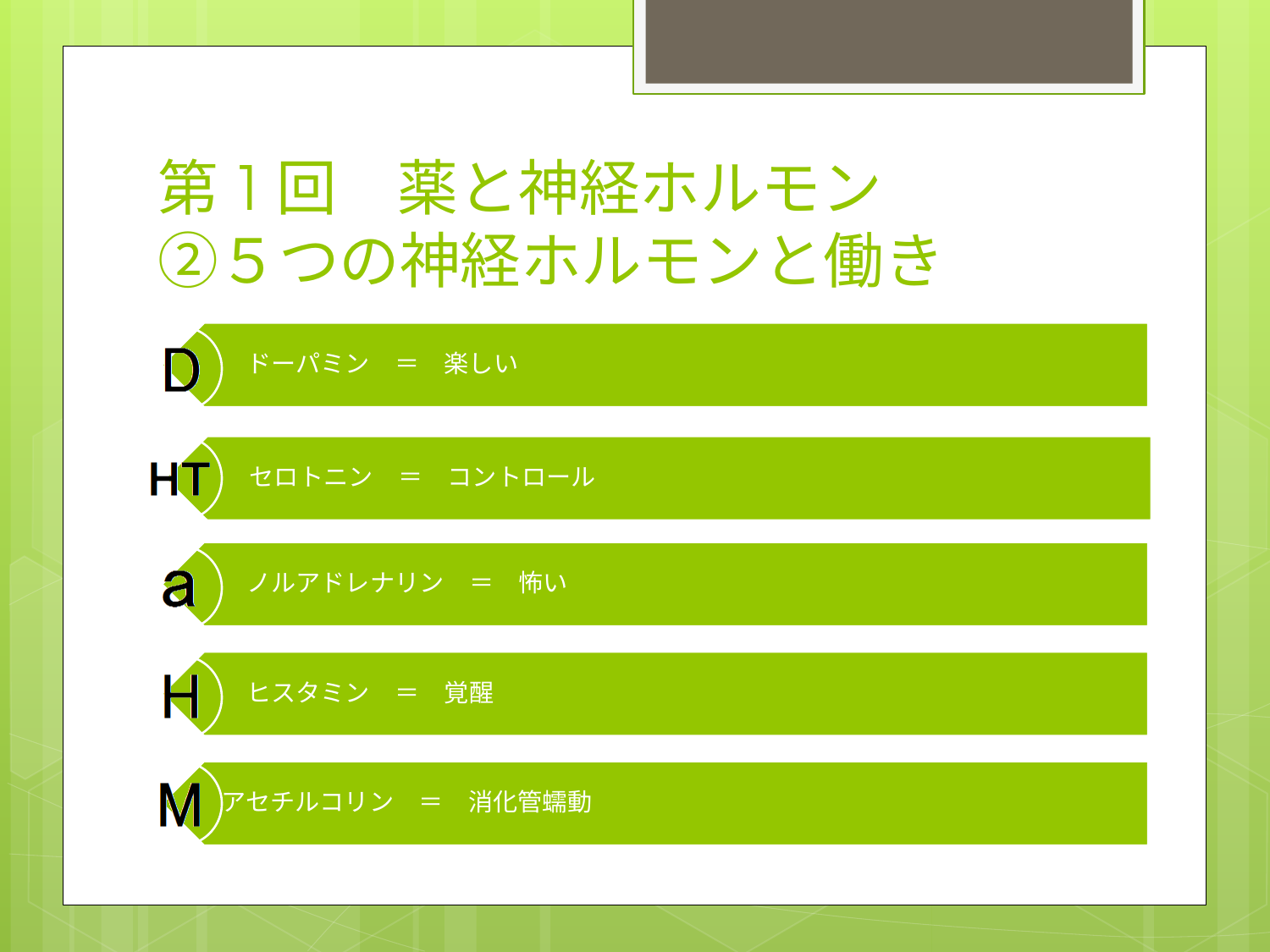

# 第1回　薬と神経ホルモン ②５つの神経ホルモンと働き
　　ドーパミン　＝　楽しい
　　セロトニン　＝　コントロール
　　ノルアドレナリン　＝　怖い
　　ヒスタミン　＝　覚醒
　アセチルコリン　＝　消化管蠕動